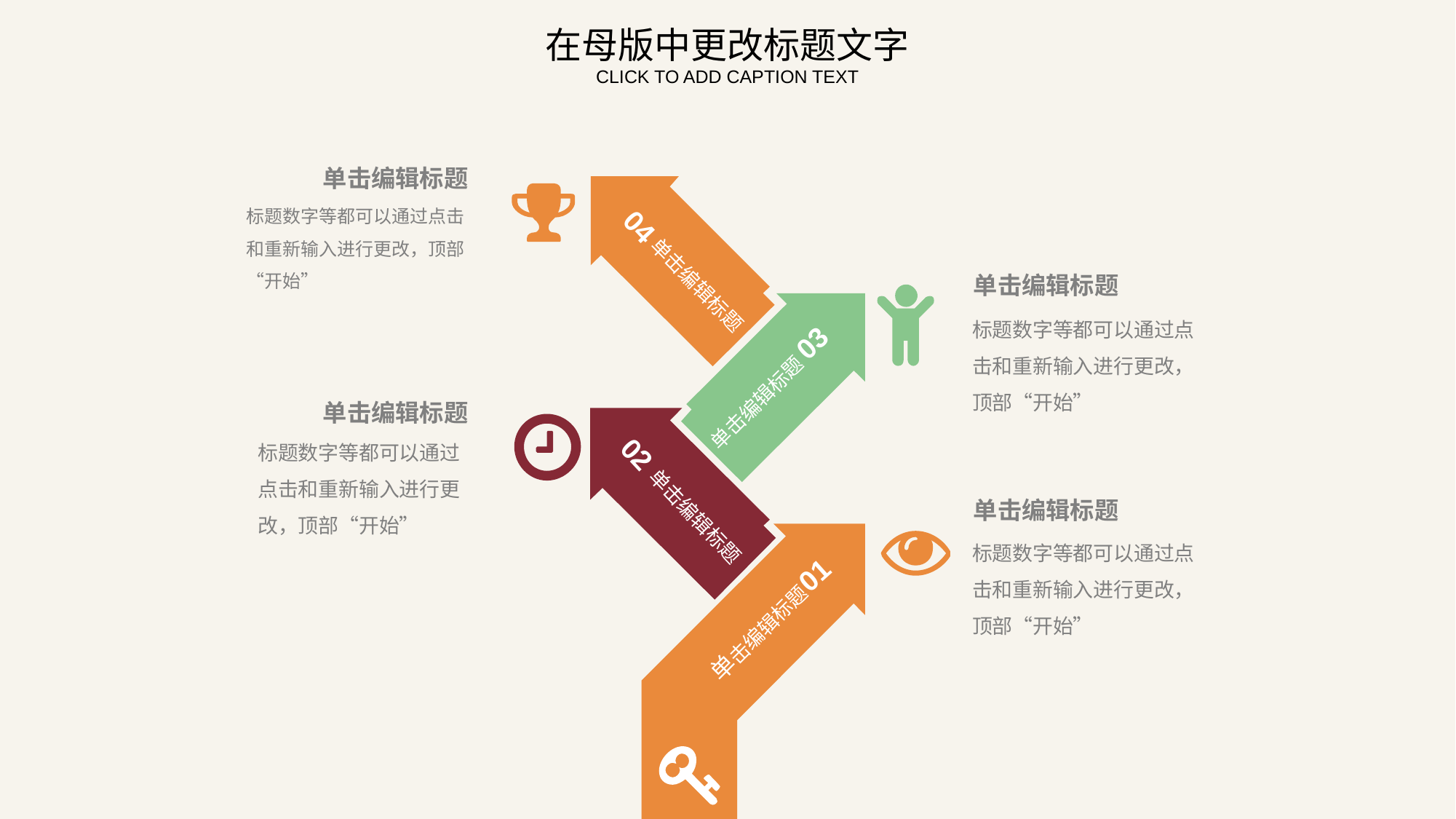

单击编辑标题

标题数字等都可以通过点击和重新输入进行更改，顶部“开始”
04
单击编辑标题
单击编辑标题

标题数字等都可以通过点击和重新输入进行更改，顶部“开始”
03
单击编辑标题
单击编辑标题

标题数字等都可以通过点击和重新输入进行更改，顶部“开始”
02
单击编辑标题
单击编辑标题

标题数字等都可以通过点击和重新输入进行更改，顶部“开始”

01
单击编辑标题